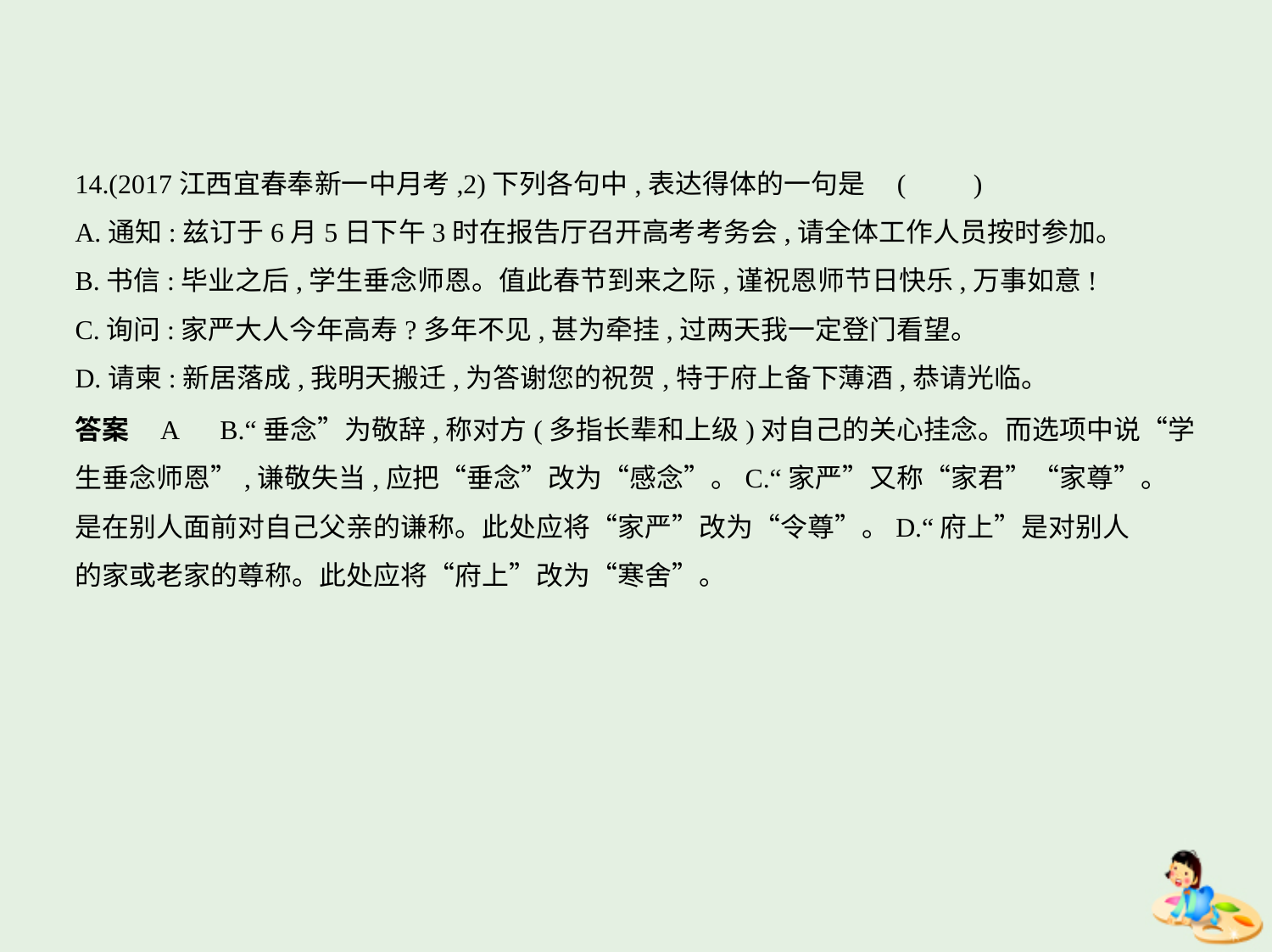

14.(2017江西宜春奉新一中月考,2)下列各句中,表达得体的一句是 (　　)
A.通知:兹订于6月5日下午3时在报告厅召开高考考务会,请全体工作人员按时参加。
B.书信:毕业之后,学生垂念师恩。值此春节到来之际,谨祝恩师节日快乐,万事如意!
C.询问:家严大人今年高寿?多年不见,甚为牵挂,过两天我一定登门看望。
D.请柬:新居落成,我明天搬迁,为答谢您的祝贺,特于府上备下薄酒,恭请光临。
答案    A　B.“垂念”为敬辞,称对方(多指长辈和上级)对自己的关心挂念。而选项中说“学
生垂念师恩”,谦敬失当,应把“垂念”改为“感念”。C.“家严”又称“家君”“家尊”。
是在别人面前对自己父亲的谦称。此处应将“家严”改为“令尊”。D.“府上”是对别人
的家或老家的尊称。此处应将“府上”改为“寒舍”。